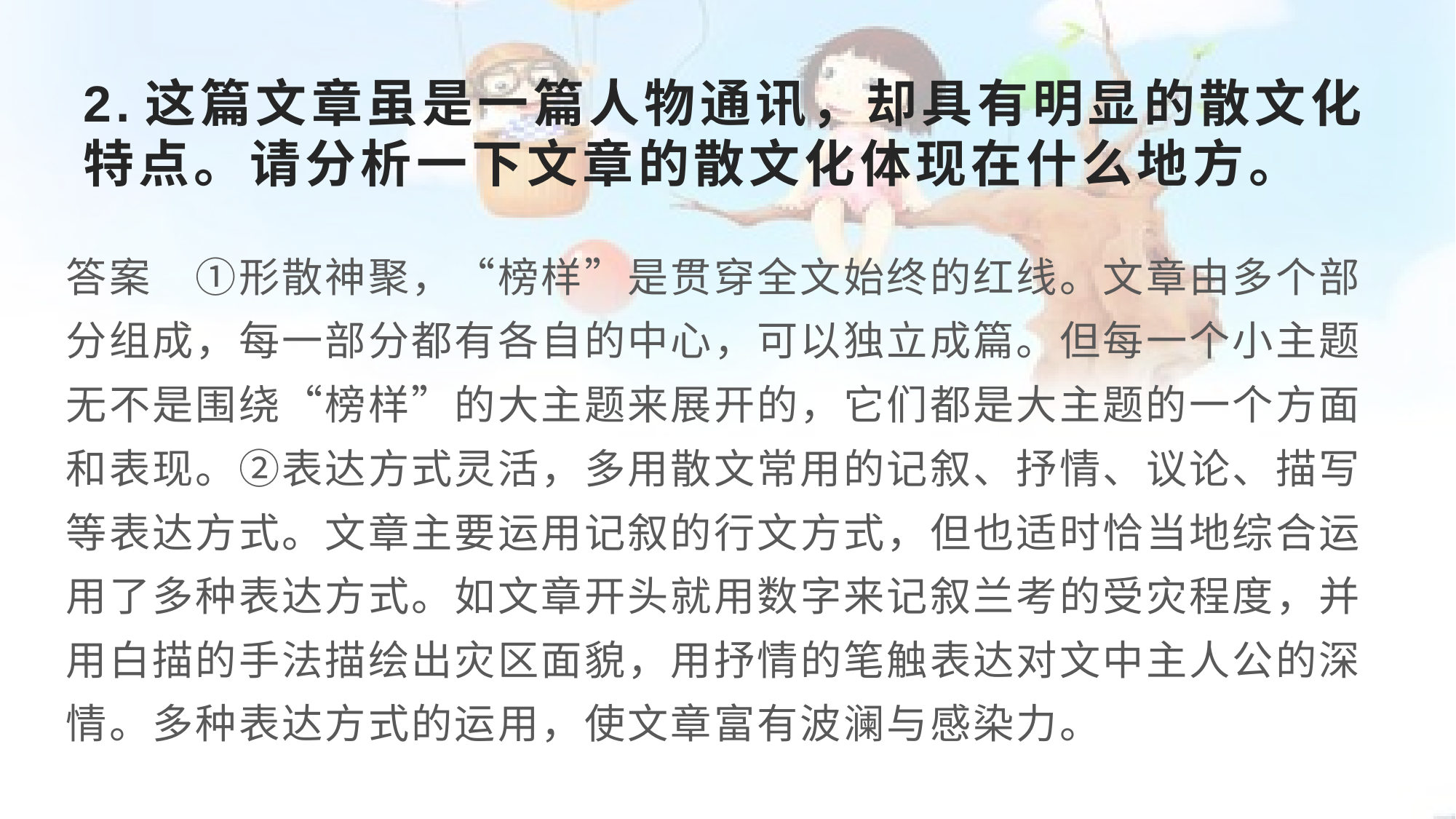

# 2.这篇文章虽是一篇人物通讯，却具有明显的散文化特点。请分析一下文章的散文化体现在什么地方。
答案　①形散神聚，“榜样”是贯穿全文始终的红线。文章由多个部分组成，每一部分都有各自的中心，可以独立成篇。但每一个小主题无不是围绕“榜样”的大主题来展开的，它们都是大主题的一个方面和表现。②表达方式灵活，多用散文常用的记叙、抒情、议论、描写等表达方式。文章主要运用记叙的行文方式，但也适时恰当地综合运用了多种表达方式。如文章开头就用数字来记叙兰考的受灾程度，并用白描的手法描绘出灾区面貌，用抒情的笔触表达对文中主人公的深情。多种表达方式的运用，使文章富有波澜与感染力。